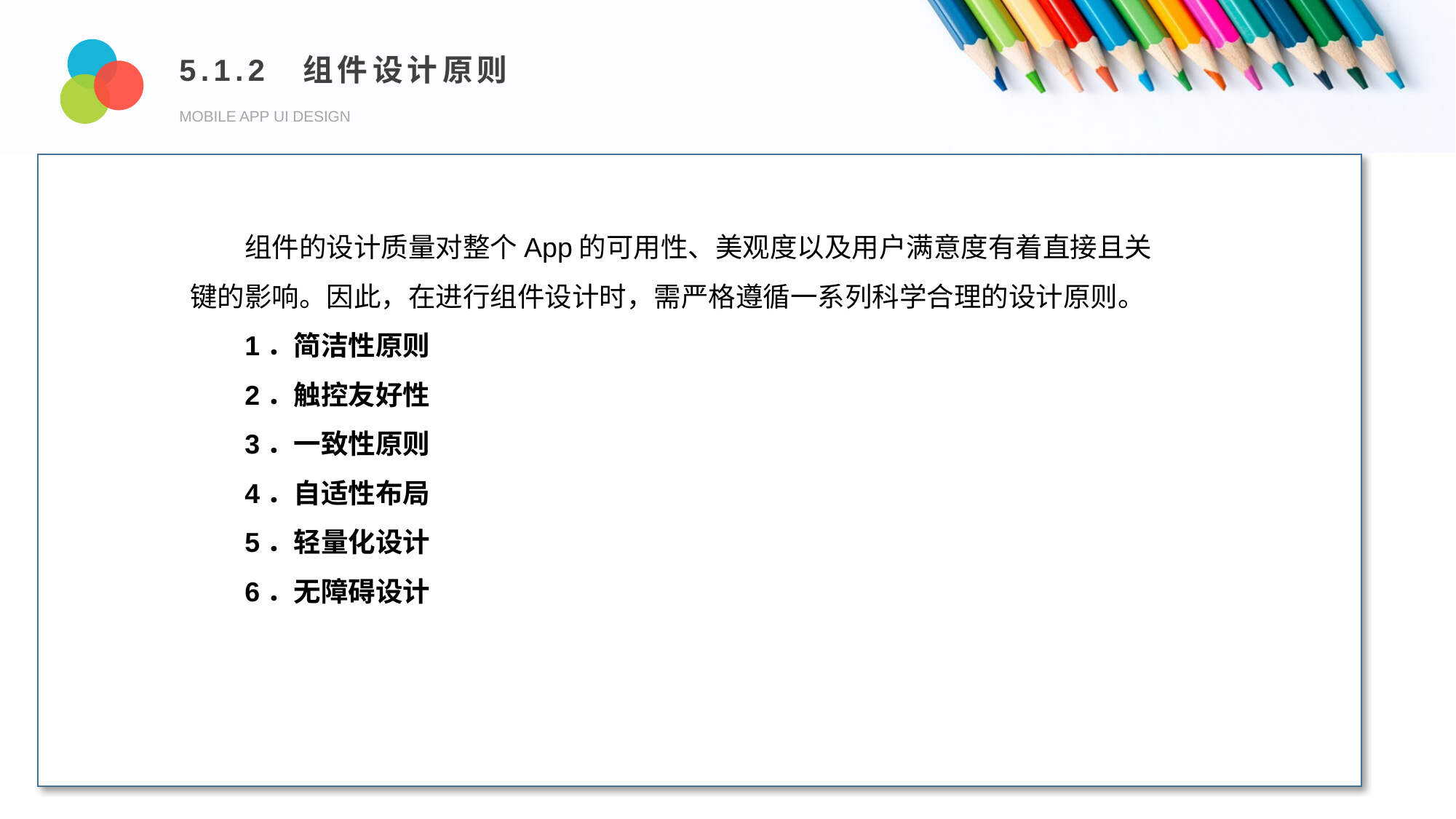

5.1.2  组件设计原则
MOBILE APP UI DESIGN
Design and Production
组件的设计质量对整个App的可用性、美观度以及用户满意度有着直接且关键的影响。因此，在进行组件设计时，需严格遵循一系列科学合理的设计原则。
1．简洁性原则
2．触控友好性
3．一致性原则
4．自适性布局
5．轻量化设计
6．无障碍设计